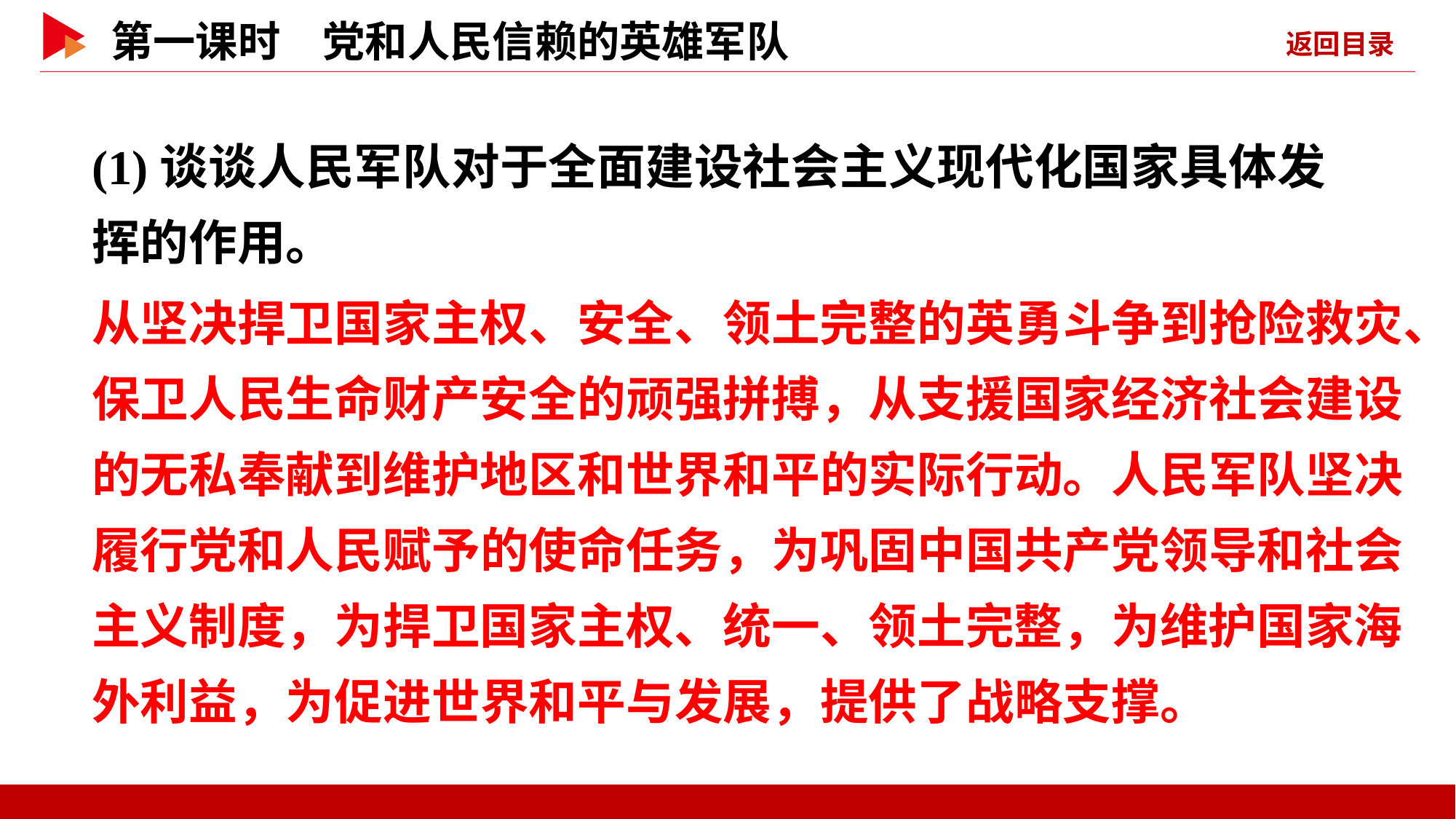

(1)谈谈人民军队对于全面建设社会主义现代化国家具体发挥的作用。
从坚决捍卫国家主权、安全、领土完整的英勇斗争到抢险救灾、保卫人民生命财产安全的顽强拼搏，从支援国家经济社会建设的无私奉献到维护地区和世界和平的实际行动。人民军队坚决履行党和人民赋予的使命任务，为巩固中国共产党领导和社会主义制度，为捍卫国家主权、统一、领土完整，为维护国家海外利益，为促进世界和平与发展，提供了战略支撑。